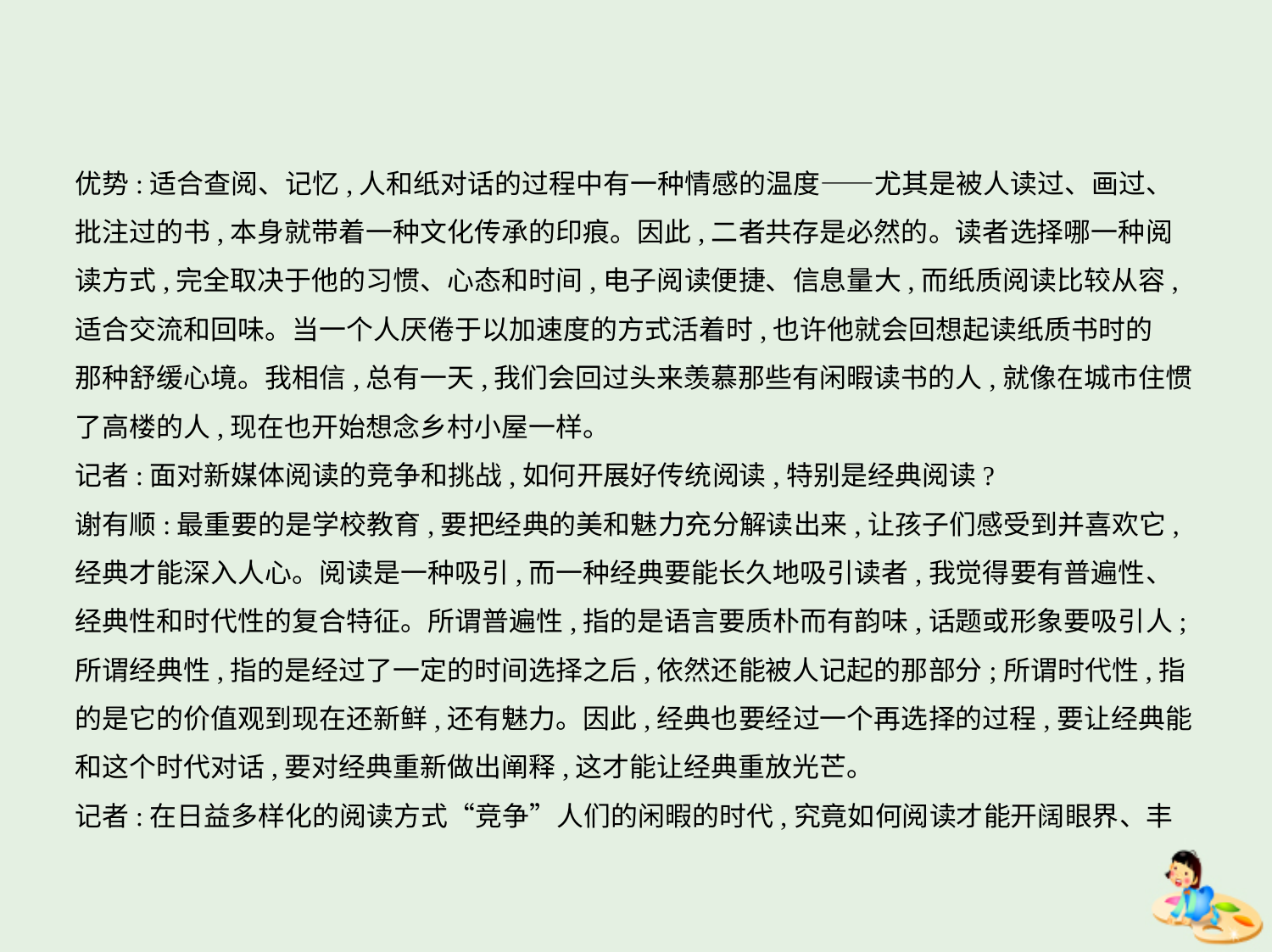

优势:适合查阅、记忆,人和纸对话的过程中有一种情感的温度——尤其是被人读过、画过、
批注过的书,本身就带着一种文化传承的印痕。因此,二者共存是必然的。读者选择哪一种阅
读方式,完全取决于他的习惯、心态和时间,电子阅读便捷、信息量大,而纸质阅读比较从容,
适合交流和回味。当一个人厌倦于以加速度的方式活着时,也许他就会回想起读纸质书时的
那种舒缓心境。我相信,总有一天,我们会回过头来羡慕那些有闲暇读书的人,就像在城市住惯
了高楼的人,现在也开始想念乡村小屋一样。
记者:面对新媒体阅读的竞争和挑战,如何开展好传统阅读,特别是经典阅读?
谢有顺:最重要的是学校教育,要把经典的美和魅力充分解读出来,让孩子们感受到并喜欢它,
经典才能深入人心。阅读是一种吸引,而一种经典要能长久地吸引读者,我觉得要有普遍性、
经典性和时代性的复合特征。所谓普遍性,指的是语言要质朴而有韵味,话题或形象要吸引人;
所谓经典性,指的是经过了一定的时间选择之后,依然还能被人记起的那部分;所谓时代性,指
的是它的价值观到现在还新鲜,还有魅力。因此,经典也要经过一个再选择的过程,要让经典能
和这个时代对话,要对经典重新做出阐释,这才能让经典重放光芒。
记者:在日益多样化的阅读方式“竞争”人们的闲暇的时代,究竟如何阅读才能开阔眼界、丰